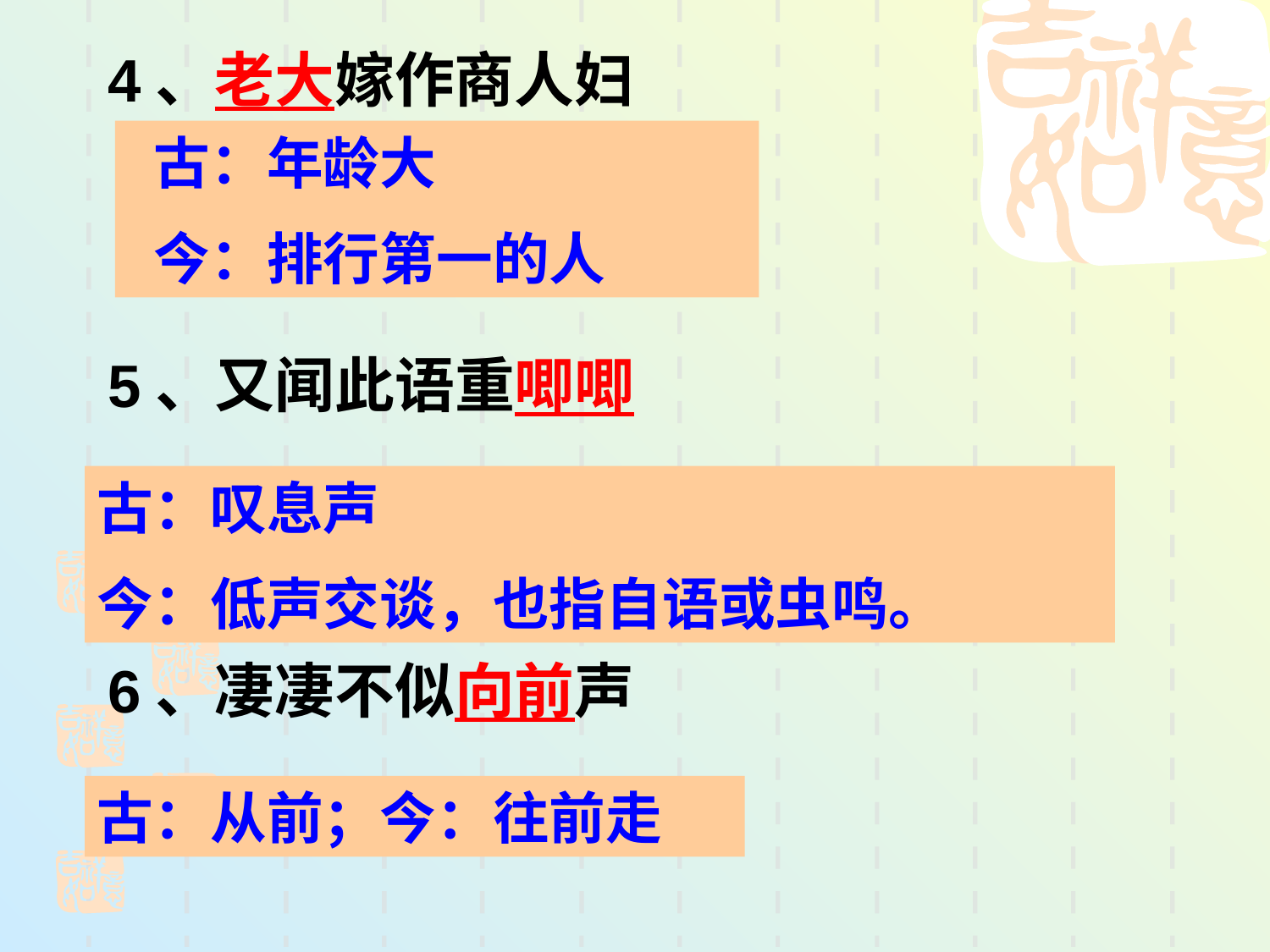

4、老大嫁作商人妇

5、又闻此语重唧唧

6、凄凄不似向前声

 古：年龄大
 今：排行第一的人
古：叹息声
今：低声交谈，也指自语或虫鸣。
古：从前；今：往前走